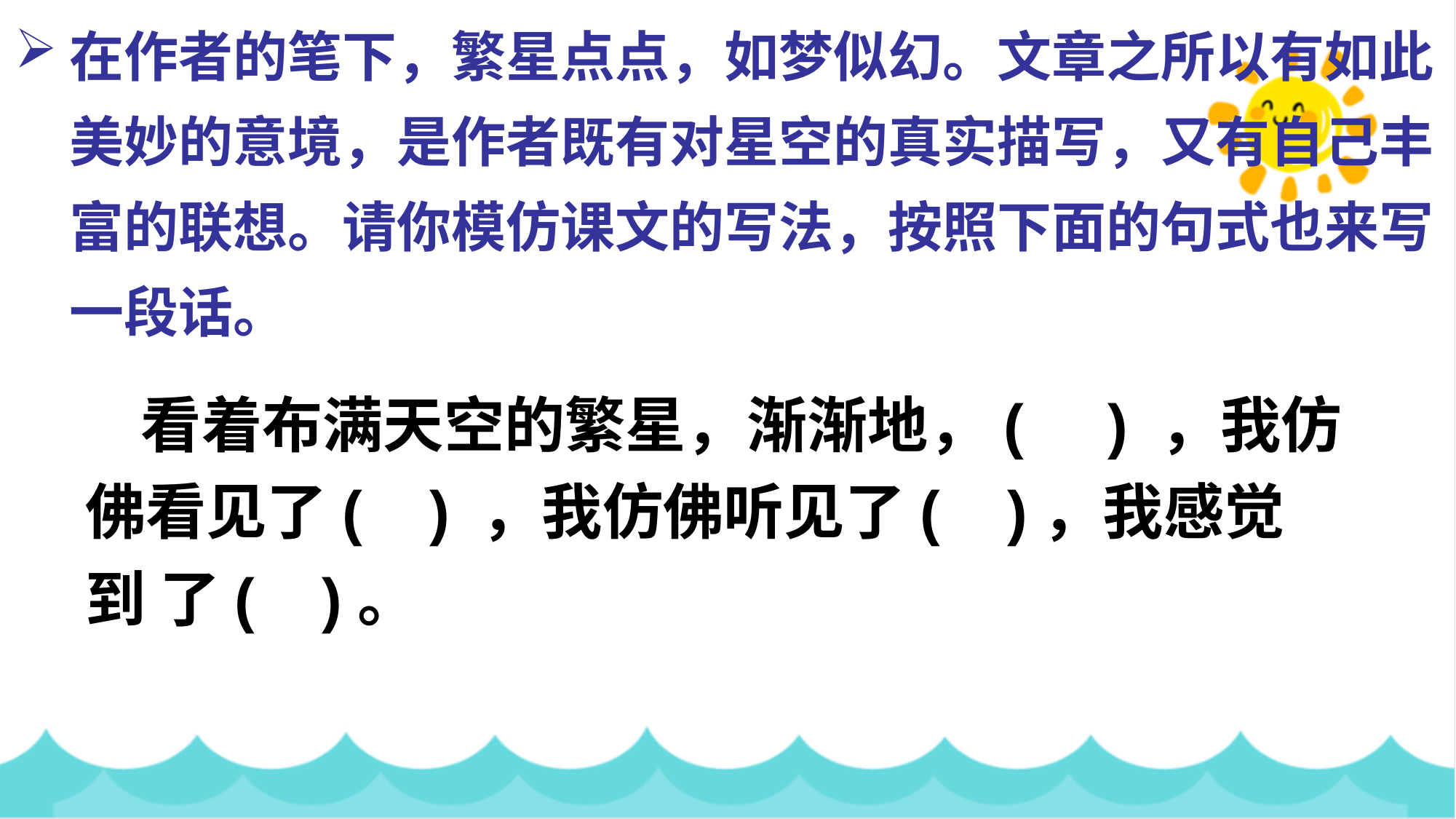

在作者的笔下，繁星点点，如梦似幻。文章之所以有如此美妙的意境，是作者既有对星空的真实描写，又有自己丰富的联想。请你模仿课文的写法，按照下面的句式也来写一段话。
    看着布满天空的繁星，渐渐地，(     ) ，我仿佛看见了(    ) ，我仿佛听见了(    )，我感觉到 了(    )。